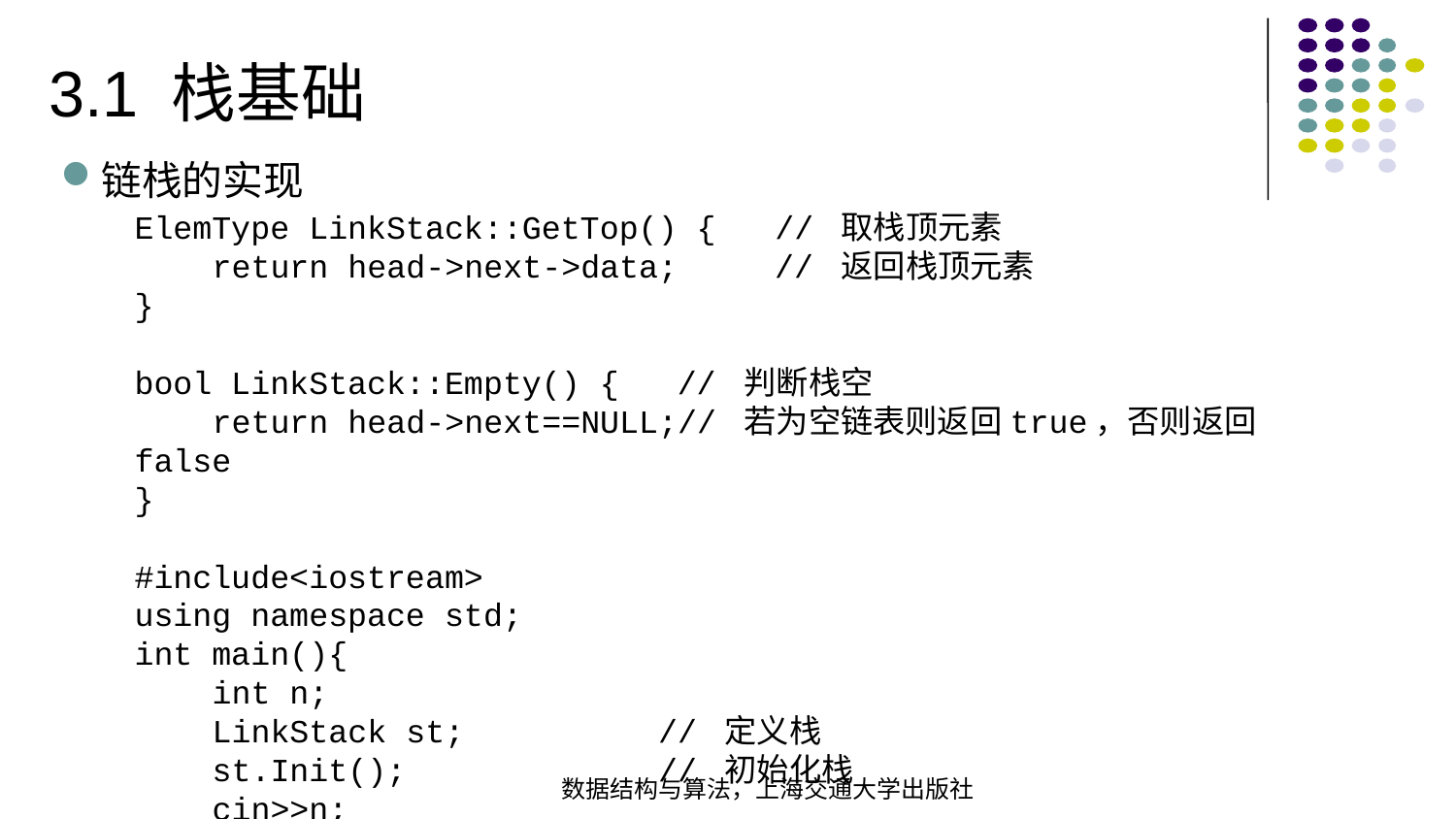

3.1 栈基础
链栈的实现
ElemType LinkStack::GetTop() {   // 取栈顶元素     return head->next->data;     // 返回栈顶元素 }
bool LinkStack::Empty() {   // 判断栈空     return head->next==NULL;// 若为空链表则返回true，否则返回false }

#include<iostream>
using namespace std;int main(){    int n;    LinkStack st;          // 定义栈     st.Init();             // 初始化栈     cin>>n;